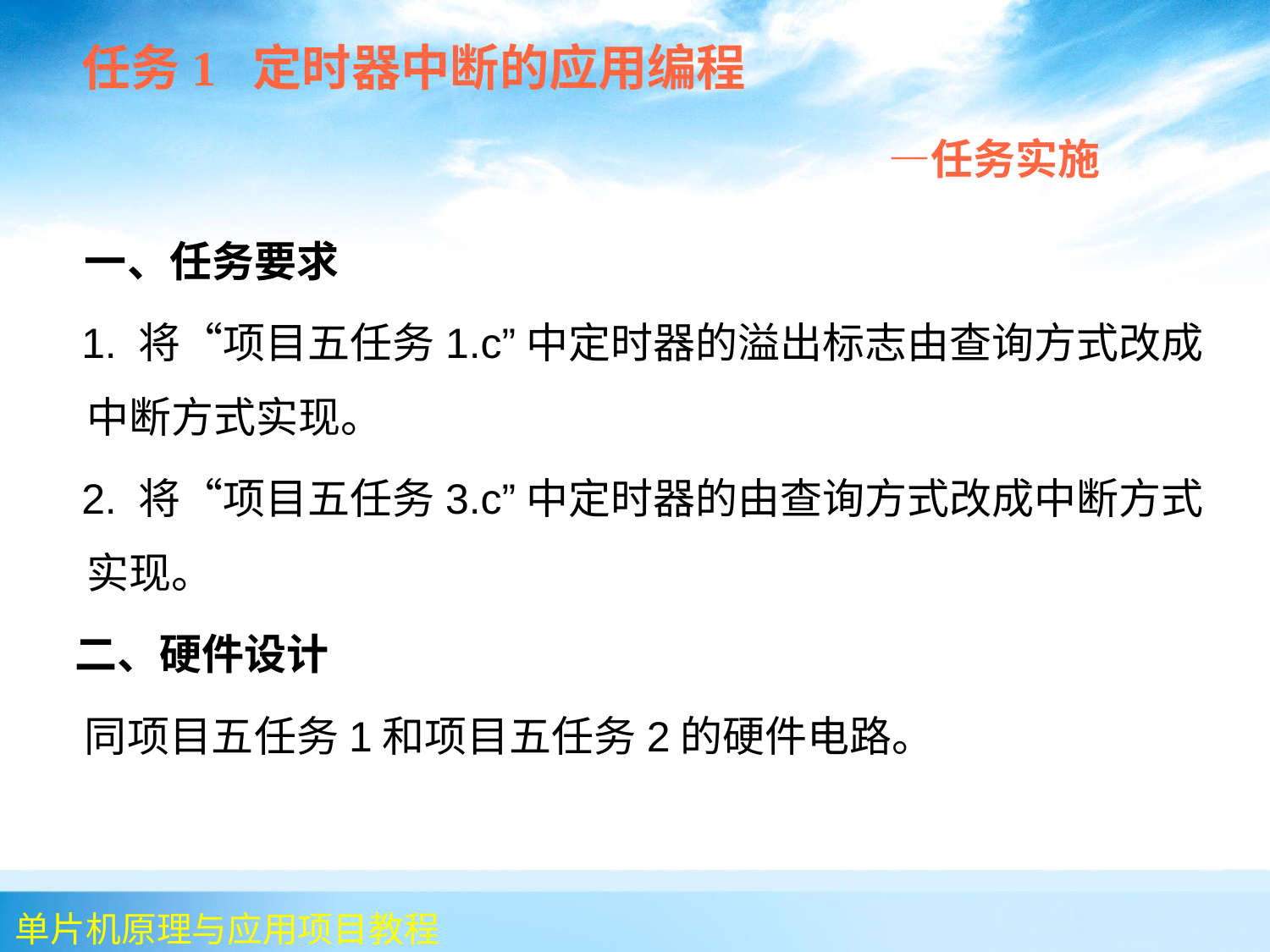

任务1  定时器中断的应用编程
                                                                            —任务实施
   一、任务要求
   1. 将“项目五任务1.c”中定时器的溢出标志由查询方式改成中断方式实现。
   2. 将“项目五任务3.c”中定时器的由查询方式改成中断方式实现。
  二、硬件设计
   同项目五任务1和项目五任务2的硬件电路。